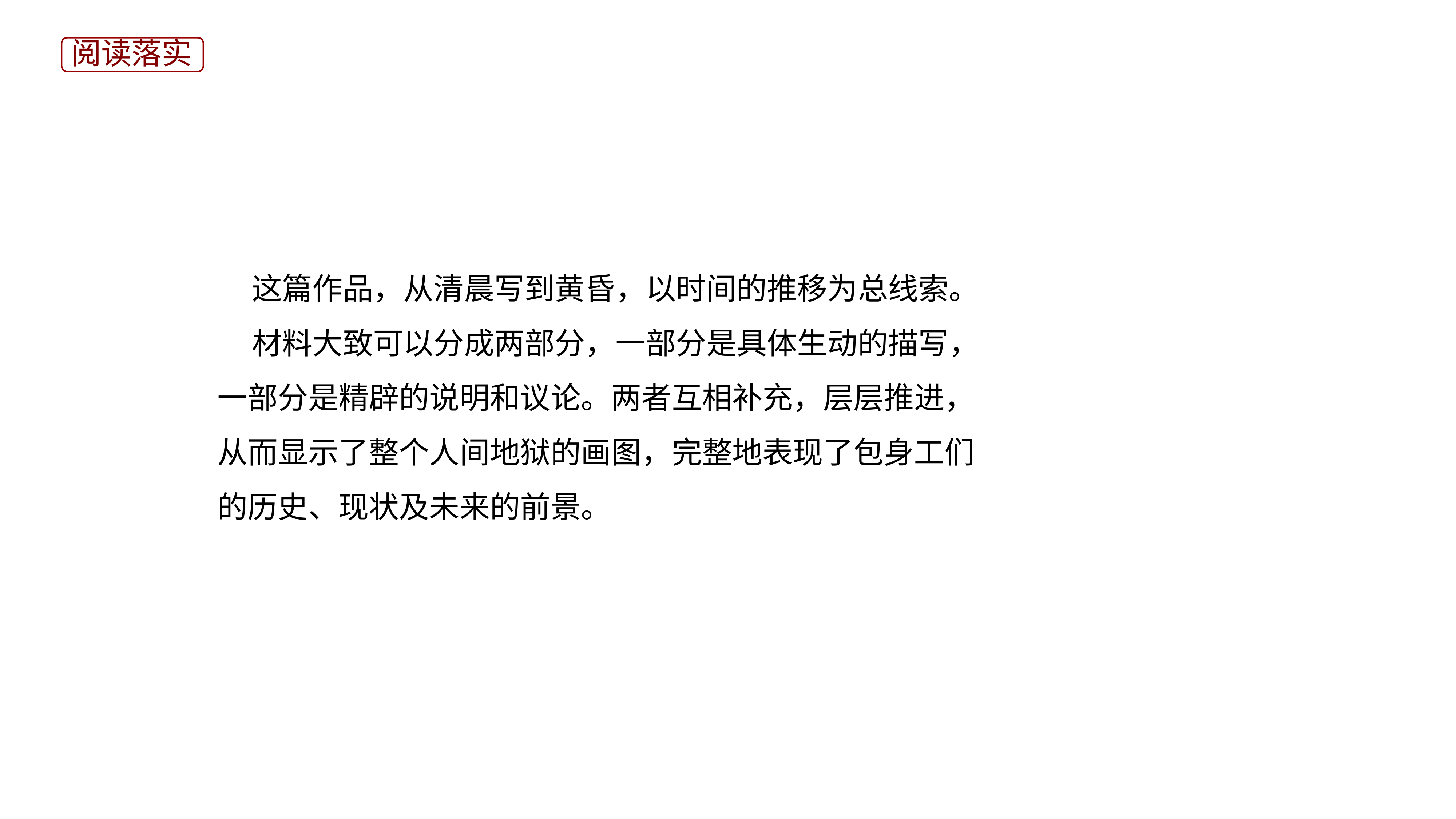

阅读落实

    这篇作品，从清晨写到黄昏，以时间的推移为总线索。
    材料大致可以分成两部分，一部分是具体生动的描写，一部分是精辟的说明和议论。两者互相补充，层层推进，从而显示了整个人间地狱的画图，完整地表现了包身工们的历史、现状及未来的前景。
学科网原创